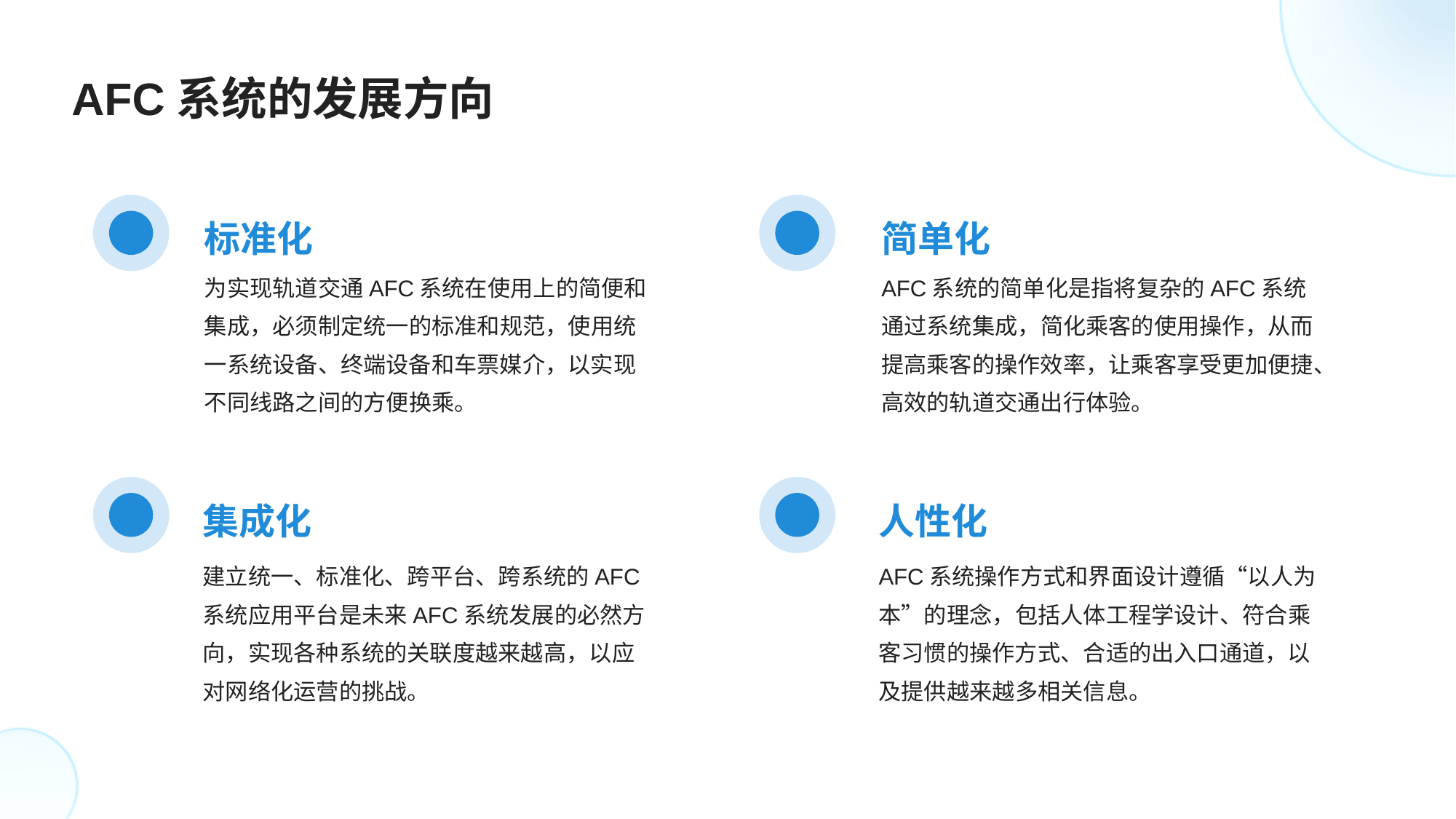

AFC系统的发展方向
标准化
简单化

为实现轨道交通AFC系统在使用上的简便和集成，必须制定统一的标准和规范，使用统一系统设备、终端设备和车票媒介，以实现不同线路之间的方便换乘。
AFC系统的简单化是指将复杂的AFC系统通过系统集成，简化乘客的使用操作，从而提高乘客的操作效率，让乘客享受更加便捷、高效的轨道交通出行体验。
集成化
人性化

建立统一、标准化、跨平台、跨系统的AFC系统应用平台是未来AFC系统发展的必然方向，实现各种系统的关联度越来越高，以应对网络化运营的挑战。
AFC系统操作方式和界面设计遵循“以人为本”的理念，包括人体工程学设计、符合乘客习惯的操作方式、合适的出入口通道，以及提供越来越多相关信息。